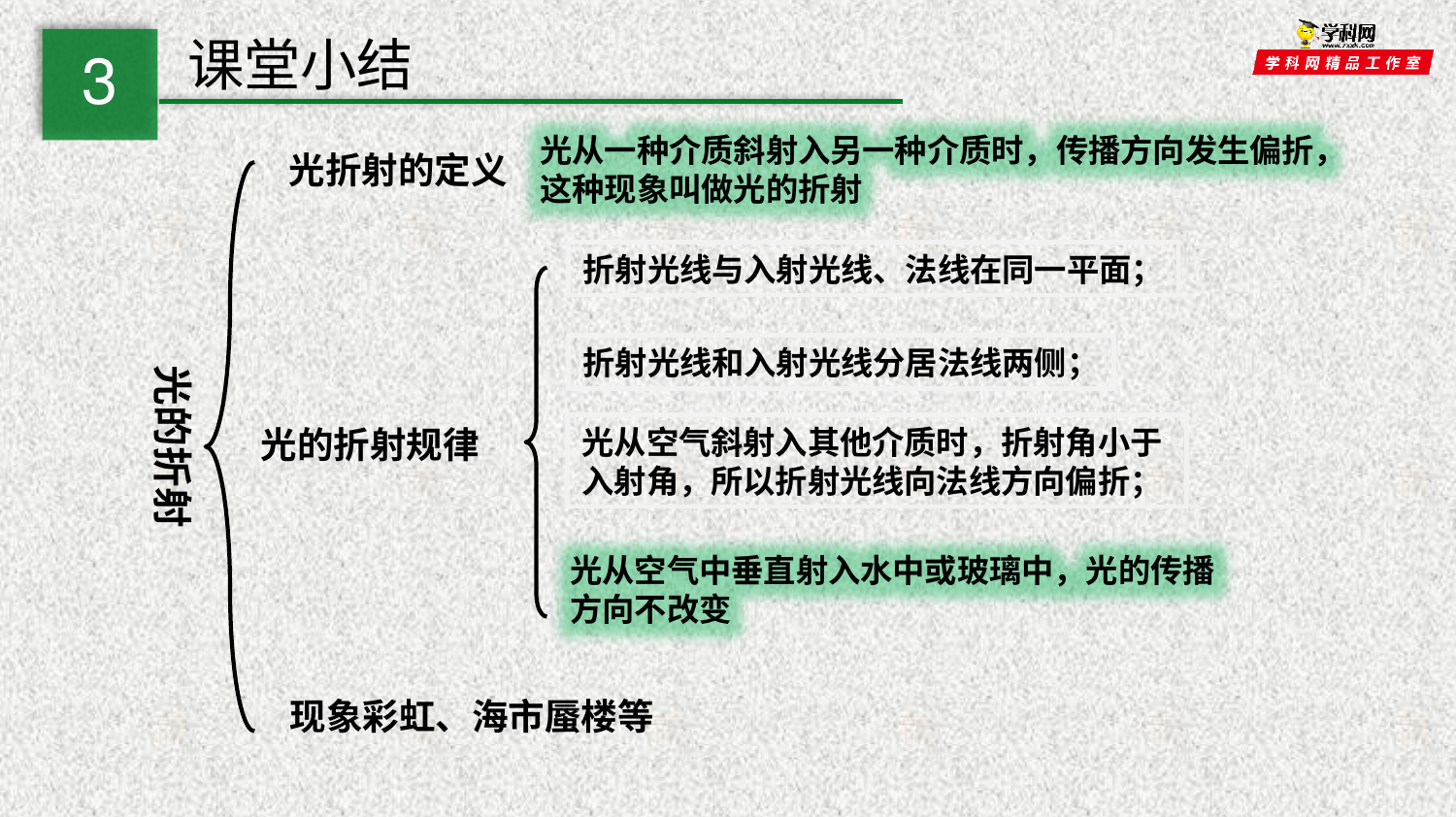

课堂小结

3
光从一种介质斜射入另一种介质时，传播方向发生偏折，这种现象叫做光的折射
光折射的定义

折射光线与入射光线、法线在同一平面；
光的折射

折射光线和入射光线分居法线两侧；

光的折射规律
光从空气斜射入其他介质时，折射角小于入射角，所以折射光线向法线方向偏折；
光从空气中垂直射入水中或玻璃中，光的传播方向不改变
现象彩虹、海市蜃楼等